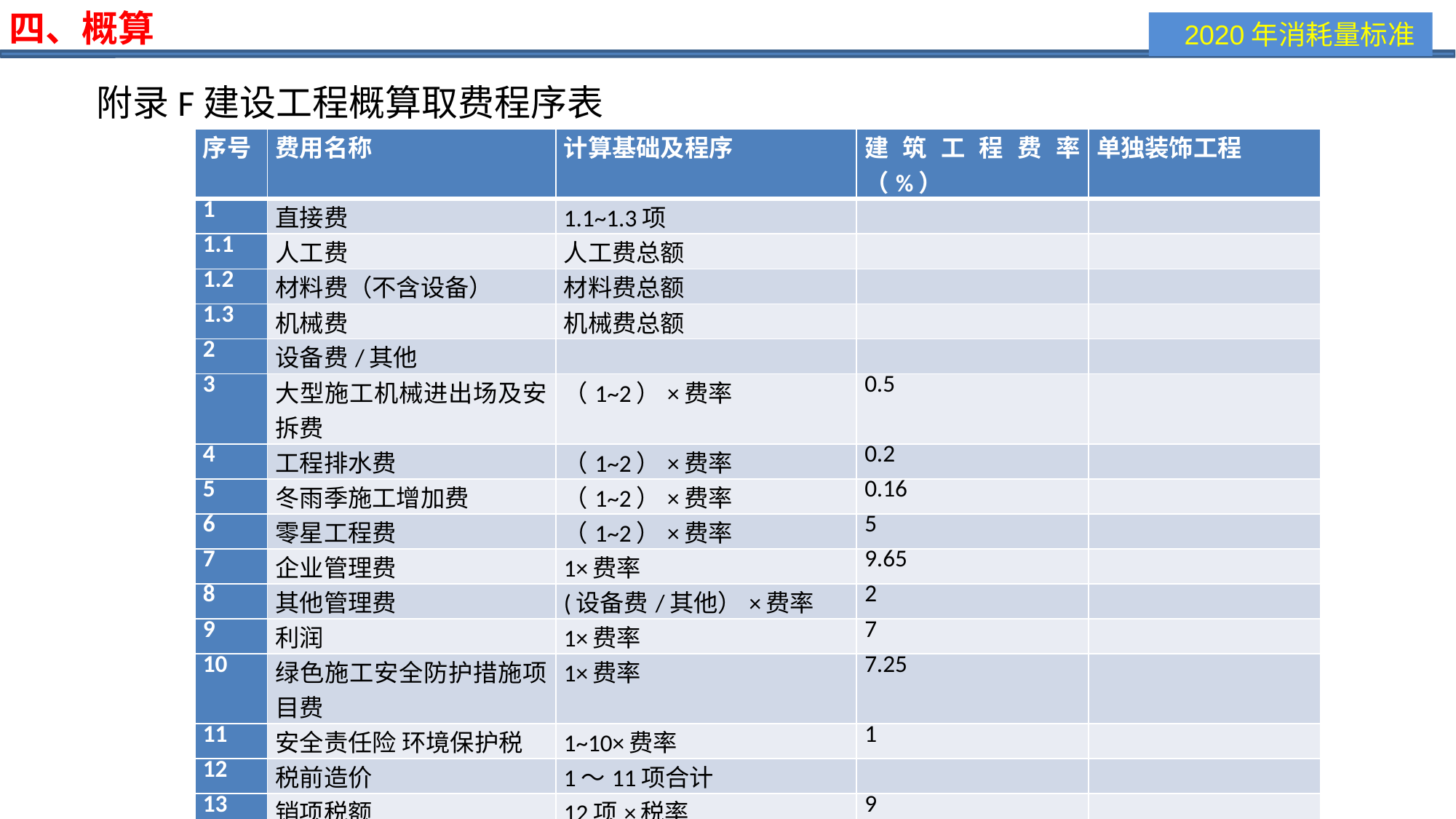

四、概算
附录F建设工程概算取费程序表
| 序号 | 费用名称 | 计算基础及程序 | 建筑工程费率（%） | 单独装饰工程 |
| --- | --- | --- | --- | --- |
| 1 | 直接费 | 1.1~1.3项 |  |  |
| 1.1 | 人工费 | 人工费总额 |  |  |
| 1.2 | 材料费（不含设备） | 材料费总额 |  |  |
| 1.3 | 机械费 | 机械费总额 |  |  |
| 2 | 设备费/其他 |  |  |  |
| 3 | 大型施工机械进出场及安拆费 | （1~2）×费率 | 0.5 |  |
| 4 | 工程排水费 | （1~2）×费率 | 0.2 |  |
| 5 | 冬雨季施工增加费 | （1~2）×费率 | 0.16 |  |
| 6 | 零星工程费 | （1~2）×费率 | 5 |  |
| 7 | 企业管理费 | 1×费率 | 9.65 |  |
| 8 | 其他管理费 | (设备费/其他）×费率 | 2 |  |
| 9 | 利润 | 1×费率 | 7 |  |
| 10 | 绿色施工安全防护措施项目费 | 1×费率 | 7.25 |  |
| 11 | 安全责任险 环境保护税 | 1~10×费率 | 1 |  |
| 12 | 税前造价 | 1～11项合计 |  |  |
| 13 | 销项税额 | 12项×税率 | 9 |  |
| 14 | 单位工程概算总价 | 12+13 |  |  |
|  |  |  |  |  |